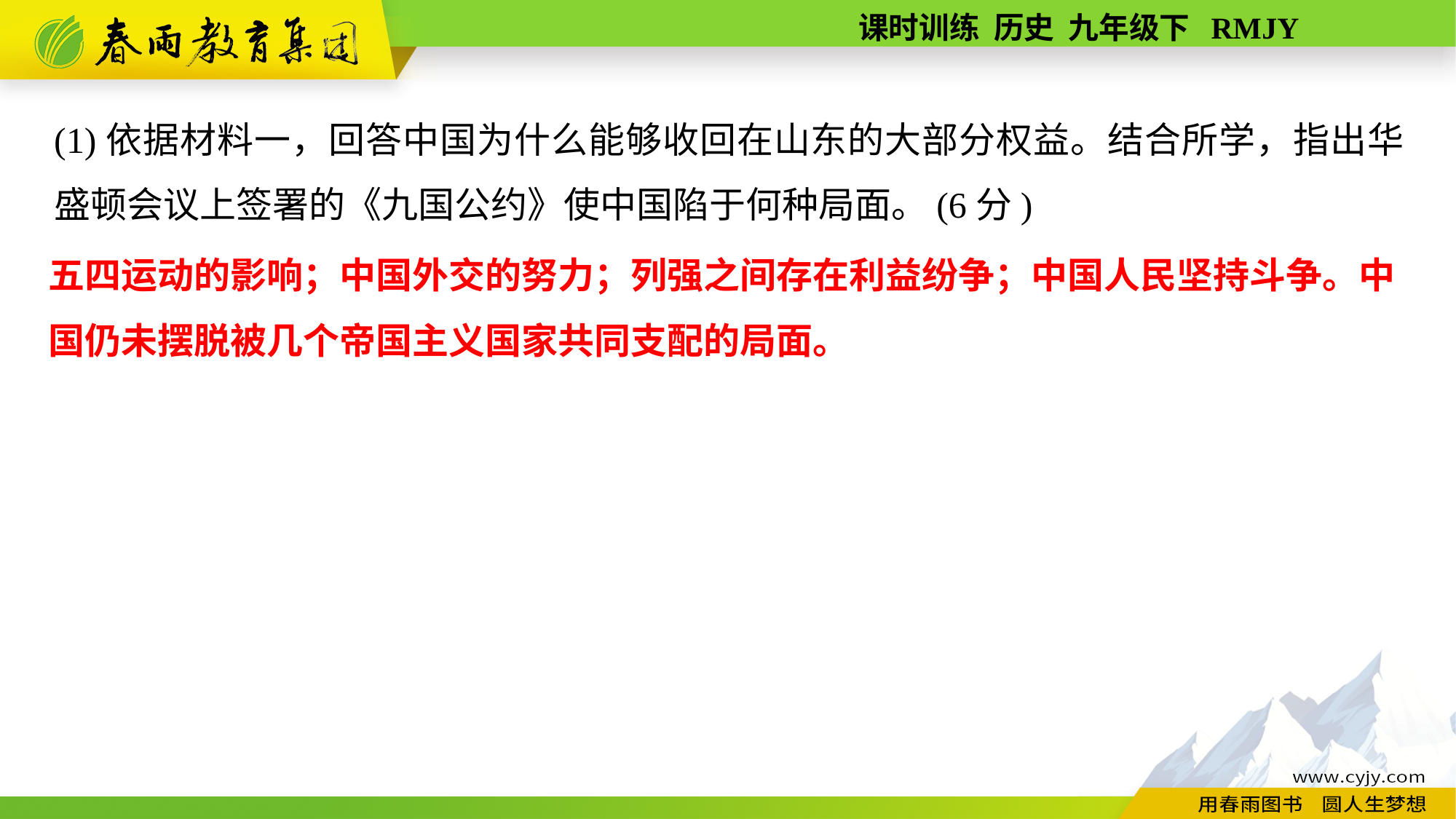

(1)依据材料一，回答中国为什么能够收回在山东的大部分权益。结合所学，指出华盛顿会议上签署的《九国公约》使中国陷于何种局面。(6分)
五四运动的影响；中国外交的努力；列强之间存在利益纷争；中国人民坚持斗争。中国仍未摆脱被几个帝国主义国家共同支配的局面。